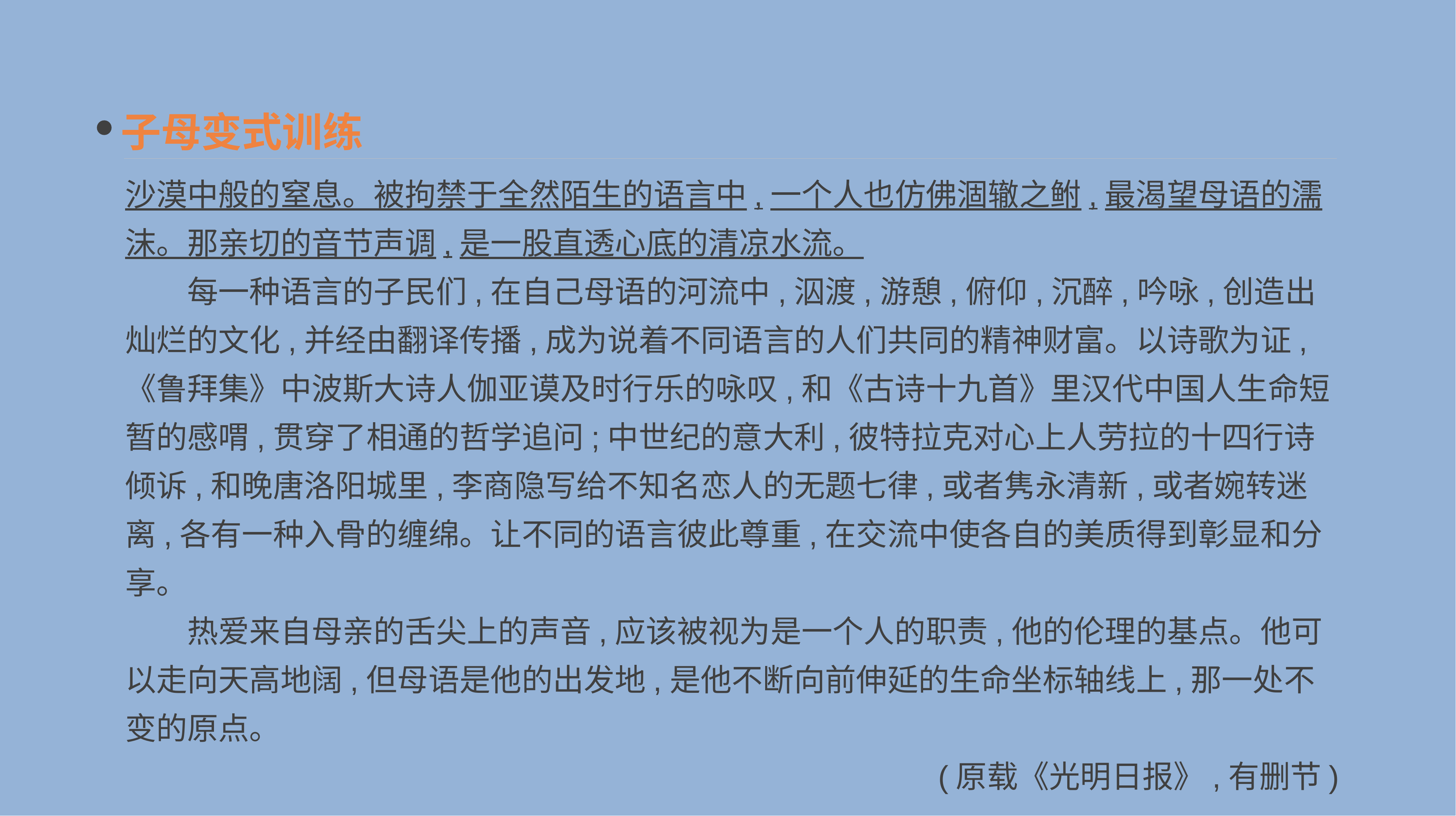

子母变式训练

沙漠中般的窒息。被拘禁于全然陌生的语言中,一个人也仿佛涸辙之鲋,最渴望母语的濡沫。那亲切的音节声调,是一股直透心底的清凉水流。
　　每一种语言的子民们,在自己母语的河流中,泅渡,游憩,俯仰,沉醉,吟咏,创造出灿烂的文化,并经由翻译传播,成为说着不同语言的人们共同的精神财富。以诗歌为证,《鲁拜集》中波斯大诗人伽亚谟及时行乐的咏叹,和《古诗十九首》里汉代中国人生命短暂的感喟,贯穿了相通的哲学追问;中世纪的意大利,彼特拉克对心上人劳拉的十四行诗倾诉,和晚唐洛阳城里,李商隐写给不知名恋人的无题七律,或者隽永清新,或者婉转迷离,各有一种入骨的缠绵。让不同的语言彼此尊重,在交流中使各自的美质得到彰显和分享。
　　热爱来自母亲的舌尖上的声音,应该被视为是一个人的职责,他的伦理的基点。他可以走向天高地阔,但母语是他的出发地,是他不断向前伸延的生命坐标轴线上,那一处不变的原点。
(原载《光明日报》,有删节)